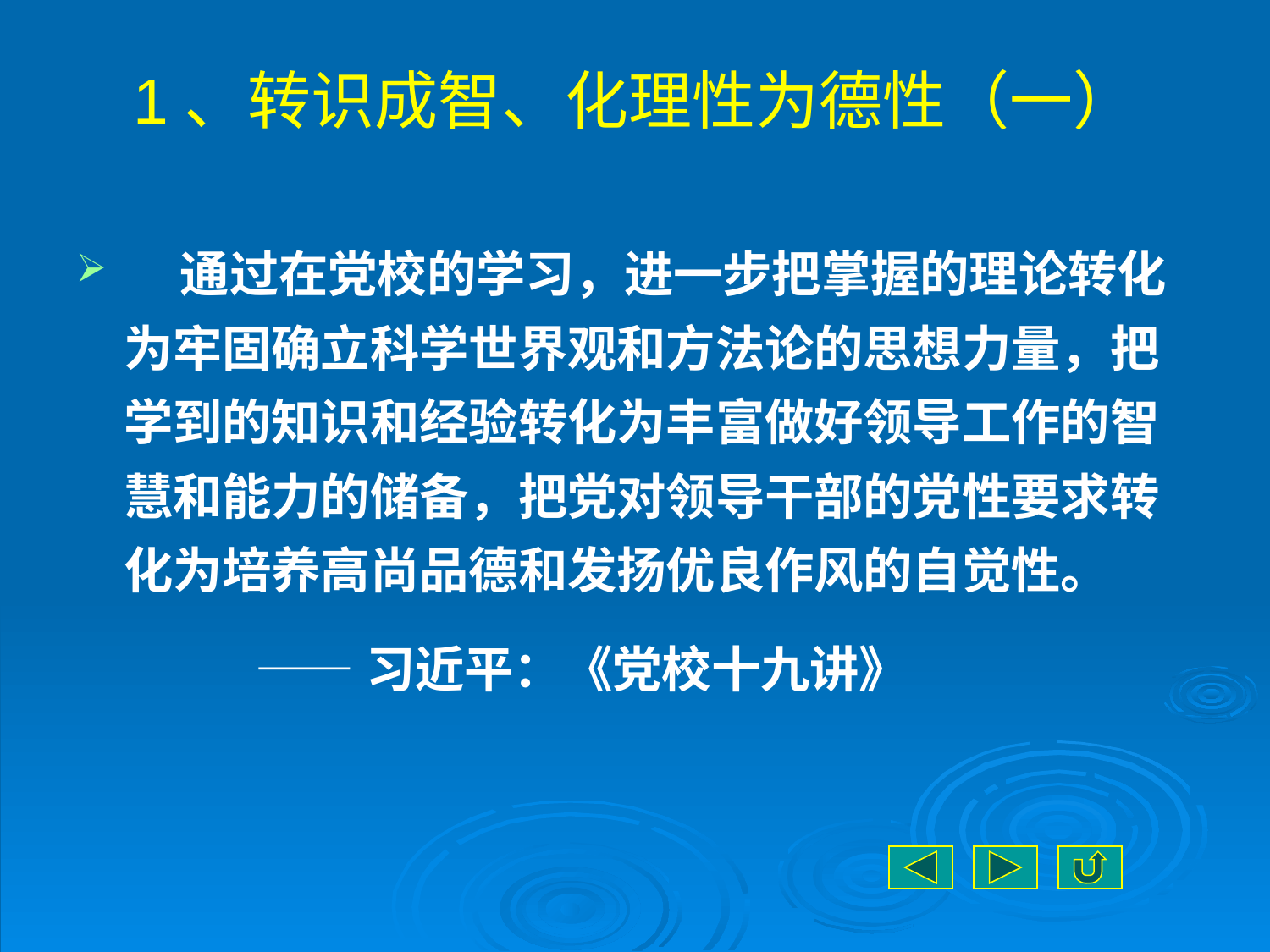

# 1、转识成智、化理性为德性（一）
    通过在党校的学习，进一步把掌握的理论转化为牢固确立科学世界观和方法论的思想力量，把学到的知识和经验转化为丰富做好领导工作的智慧和能力的储备，把党对领导干部的党性要求转化为培养高尚品德和发扬优良作风的自觉性。
                ——习近平：《党校十九讲》